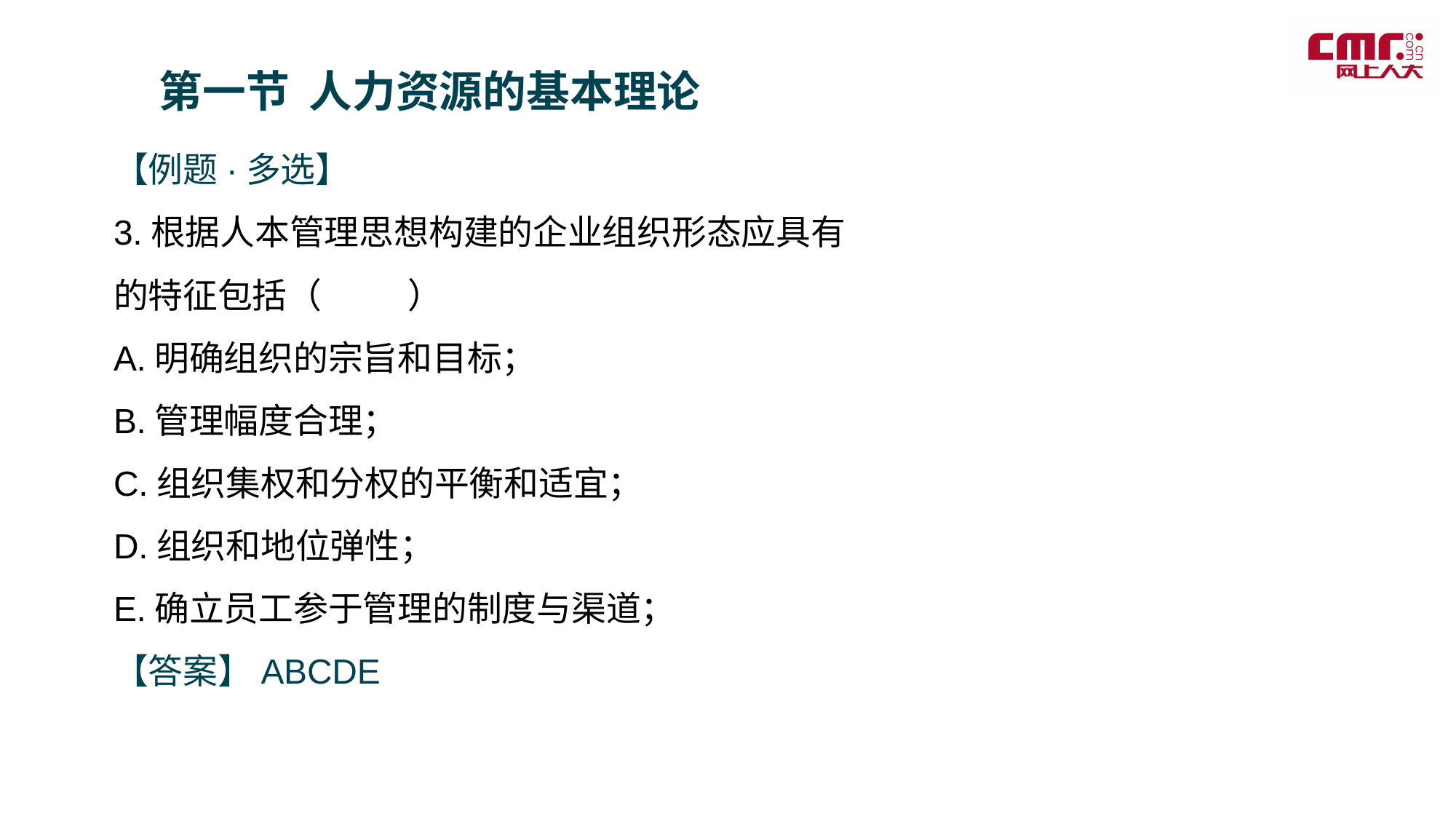

第一节  人力资源的基本理论
【例题·多选】
3.根据人本管理思想构建的企业组织形态应具有的特征包括（           ）
A.明确组织的宗旨和目标；
B.管理幅度合理；
C.组织集权和分权的平衡和适宜；
D.组织和地位弹性；
E.确立员工参于管理的制度与渠道；
【答案】ABCDE